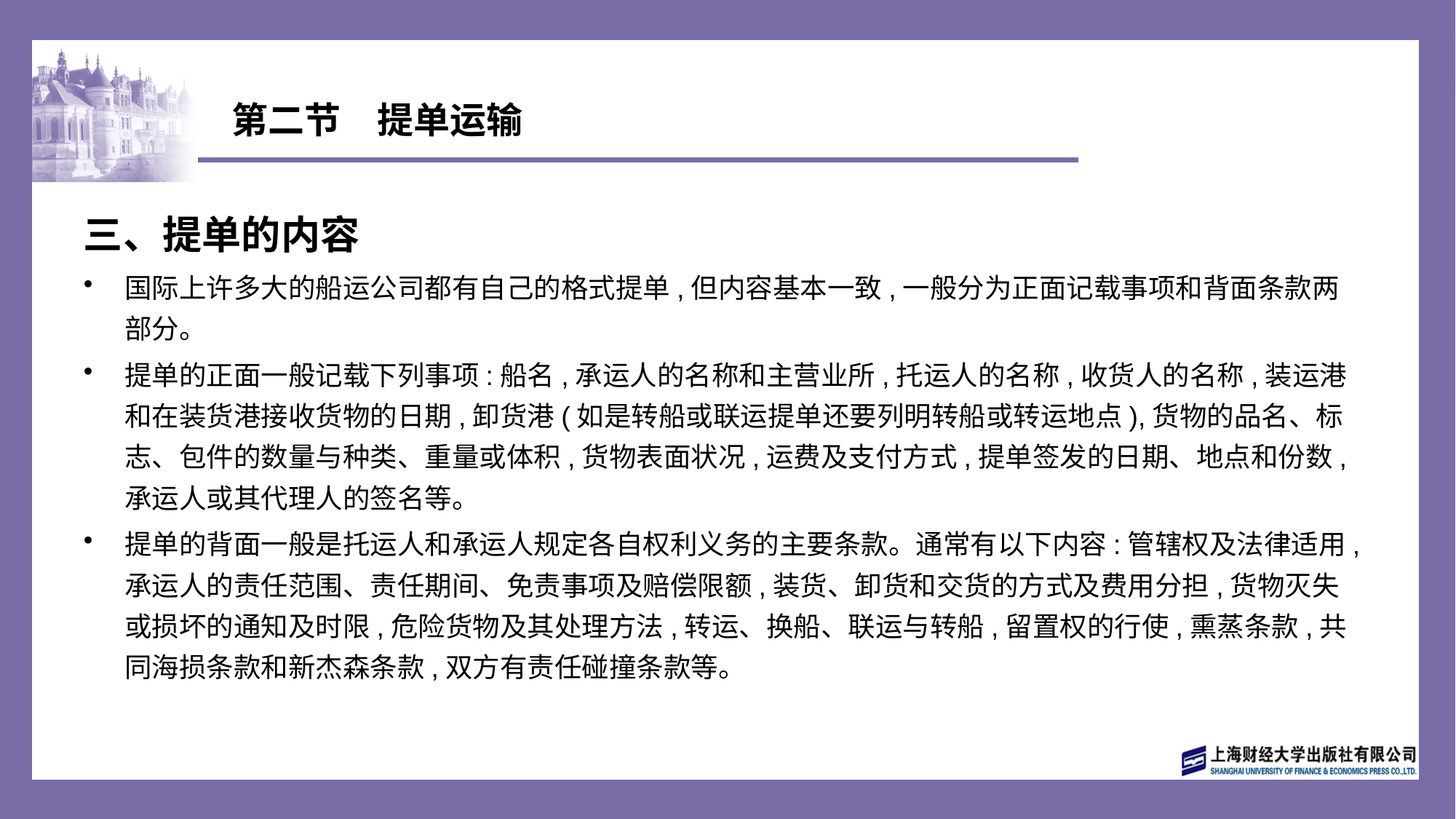

# 第二节　提单运输
三、提单的内容
国际上许多大的船运公司都有自己的格式提单,但内容基本一致,一般分为正面记载事项和背面条款两部分。
提单的正面一般记载下列事项:船名,承运人的名称和主营业所,托运人的名称,收货人的名称,装运港和在装货港接收货物的日期,卸货港(如是转船或联运提单还要列明转船或转运地点),货物的品名、标志、包件的数量与种类、重量或体积,货物表面状况,运费及支付方式,提单签发的日期、地点和份数,承运人或其代理人的签名等。
提单的背面一般是托运人和承运人规定各自权利义务的主要条款。通常有以下内容:管辖权及法律适用,承运人的责任范围、责任期间、免责事项及赔偿限额,装货、卸货和交货的方式及费用分担,货物灭失或损坏的通知及时限,危险货物及其处理方法,转运、换船、联运与转船,留置权的行使,熏蒸条款,共同海损条款和新杰森条款,双方有责任碰撞条款等。